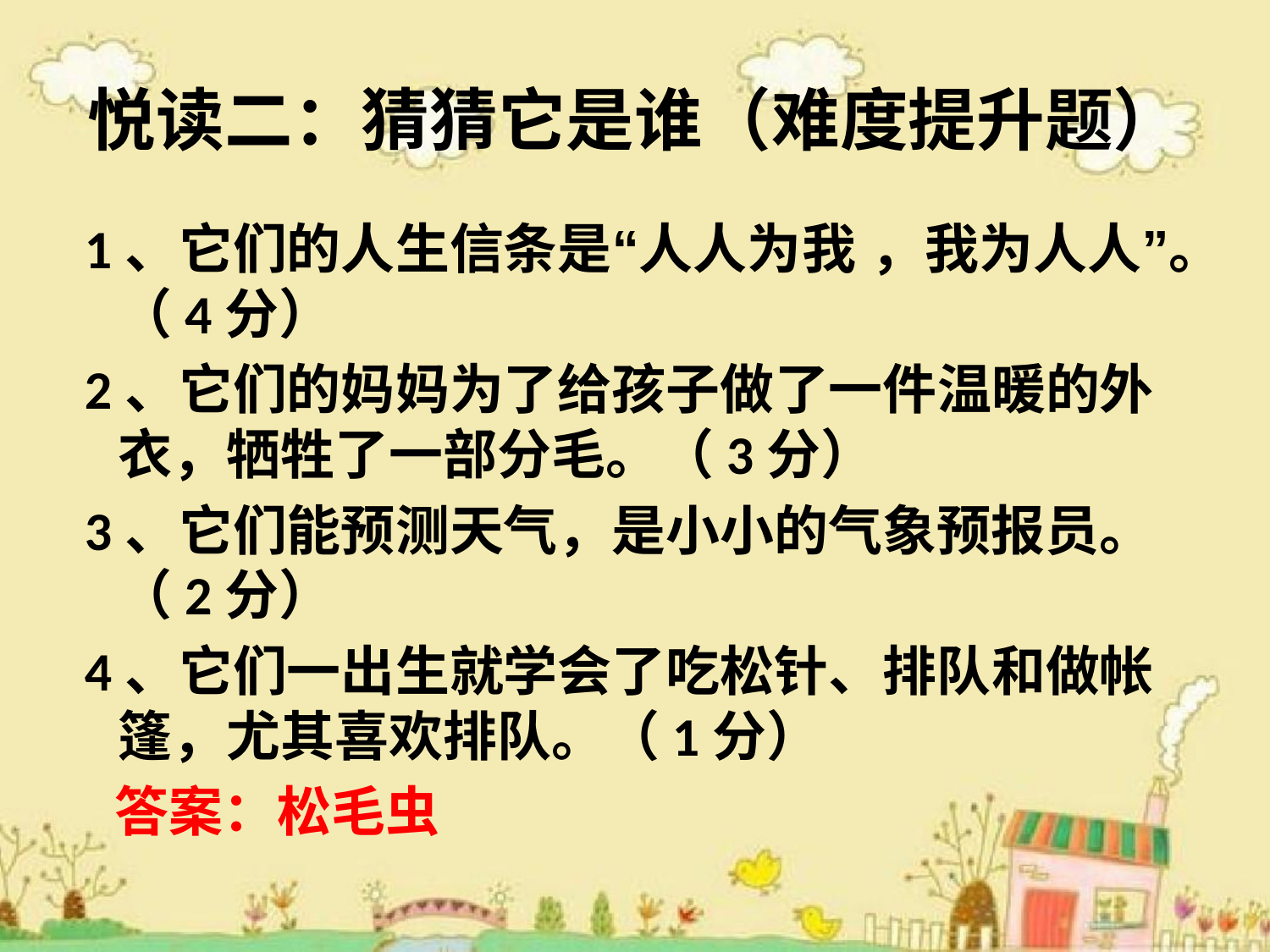

# 悦读二：猜猜它是谁（难度提升题）
 1、它们的人生信条是“人人为我 ，我为人人”。（4分）
 2、它们的妈妈为了给孩子做了一件温暖的外衣，牺牲了一部分毛。（3分）
 3、它们能预测天气，是小小的气象预报员。（2分）
 4、它们一出生就学会了吃松针、排队和做帐篷，尤其喜欢排队。（1分）
  答案：松毛虫